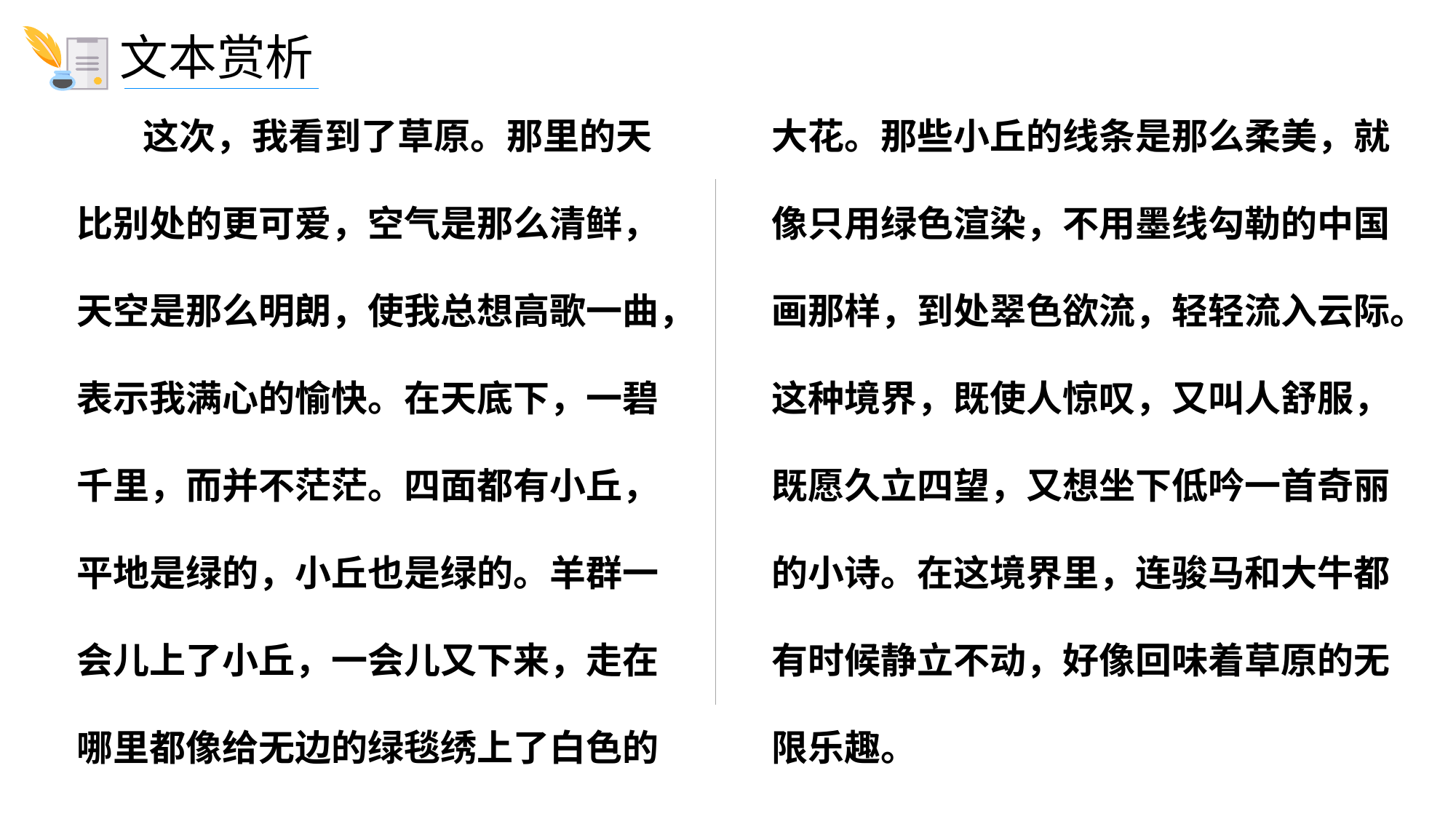

文本赏析

大花。那些小丘的线条是那么柔美，就像只用绿色渲染，不用墨线勾勒的中国画那样，到处翠色欲流，轻轻流入云际。这种境界，既使人惊叹，又叫人舒服，既愿久立四望，又想坐下低吟一首奇丽的小诗。在这境界里，连骏马和大牛都有时候静立不动，好像回味着草原的无限乐趣。
       这次，我看到了草原。那里的天比别处的更可爱，空气是那么清鲜，天空是那么明朗，使我总想高歌一曲，表示我满心的愉快。在天底下，一碧千里，而并不茫茫。四面都有小丘，平地是绿的，小丘也是绿的。羊群一会儿上了小丘，一会儿又下来，走在哪里都像给无边的绿毯绣上了白色的